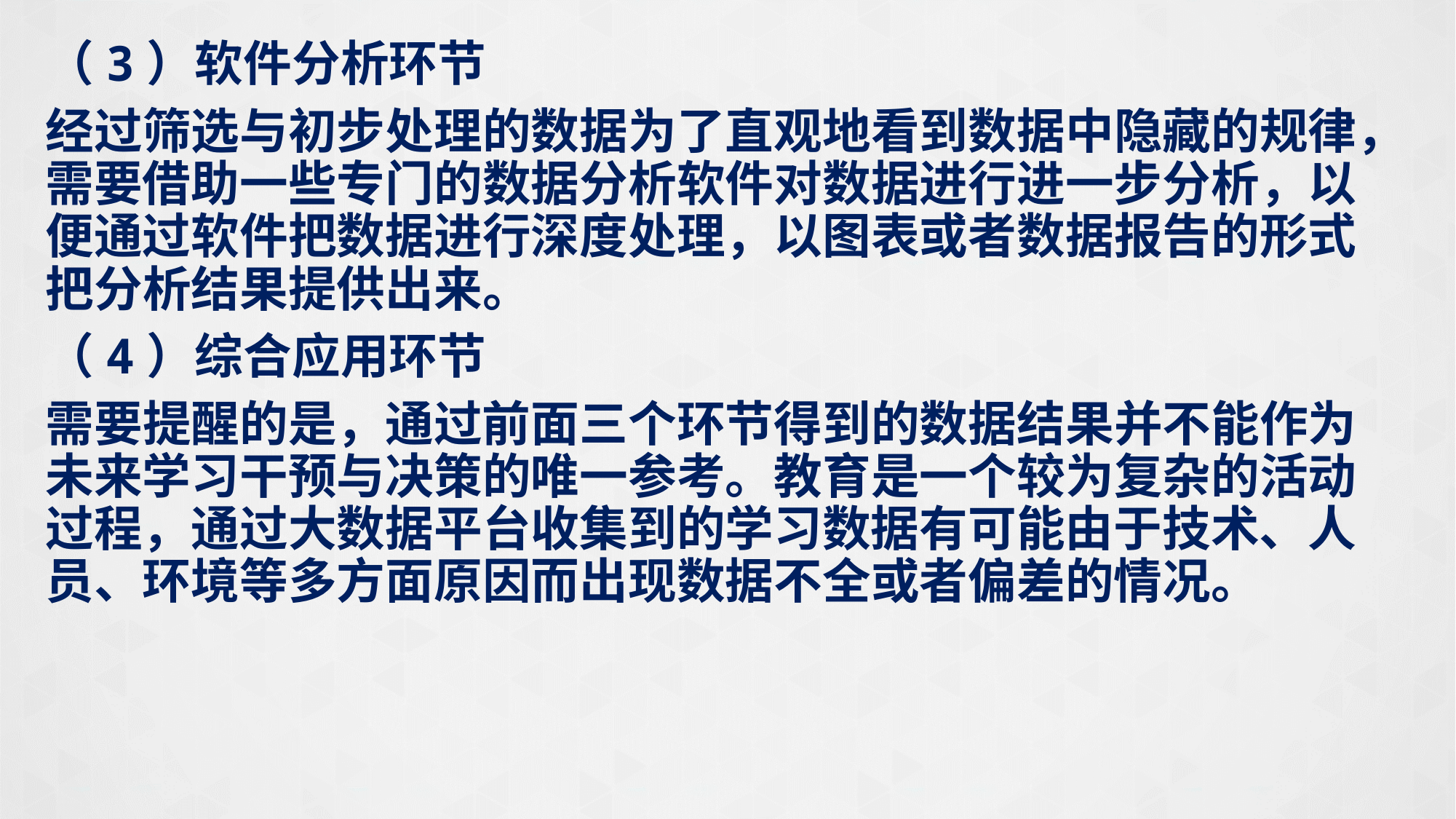

（3）软件分析环节
经过筛选与初步处理的数据为了直观地看到数据中隐藏的规律，需要借助一些专门的数据分析软件对数据进行进一步分析，以便通过软件把数据进行深度处理，以图表或者数据报告的形式把分析结果提供出来。
（4）综合应用环节
需要提醒的是，通过前面三个环节得到的数据结果并不能作为未来学习干预与决策的唯一参考。教育是一个较为复杂的活动过程，通过大数据平台收集到的学习数据有可能由于技术、人员、环境等多方面原因而出现数据不全或者偏差的情况。